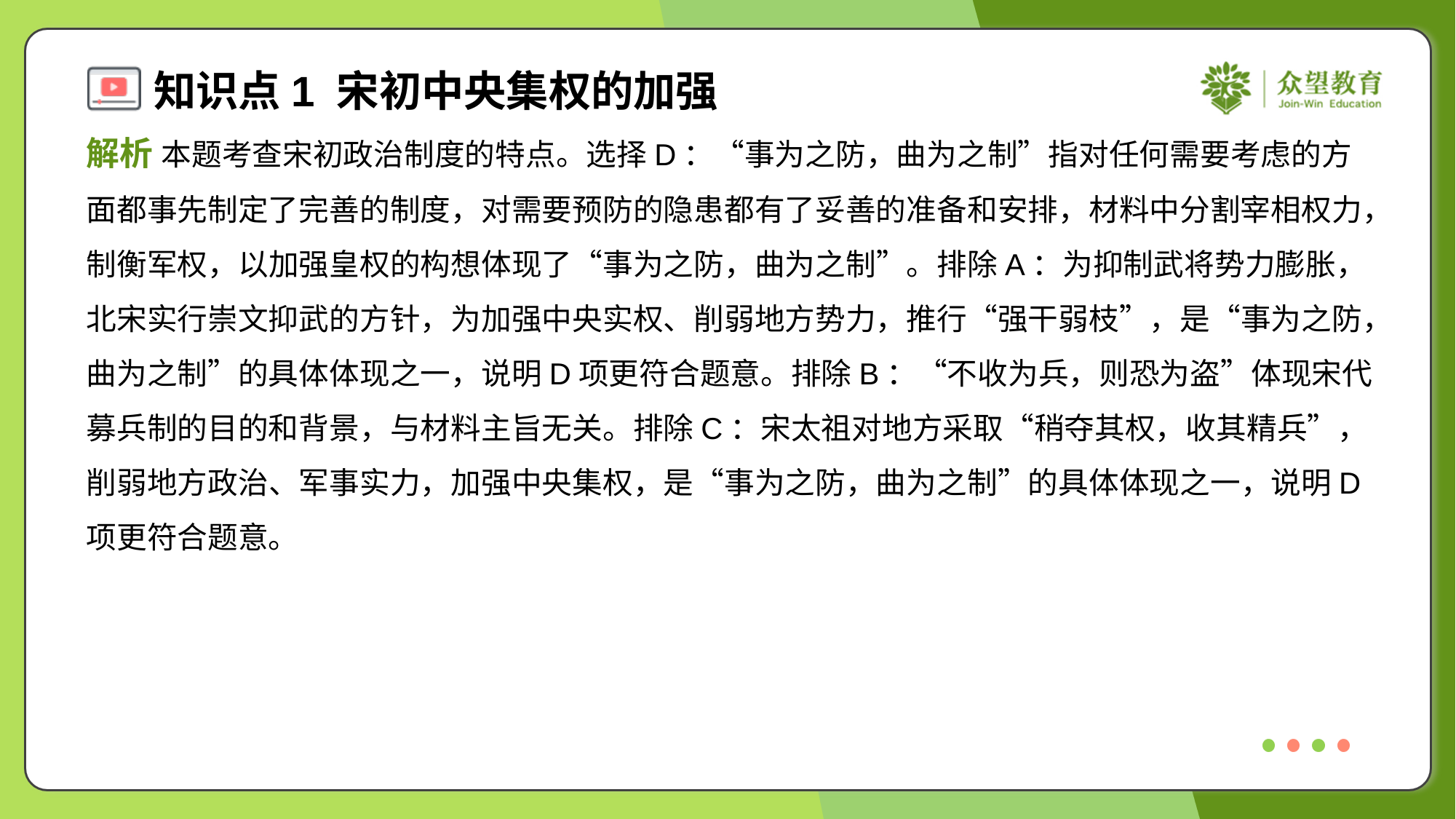

解析 本题考查宋初政治制度的特点。选择D：“事为之防，曲为之制”指对任何需要考虑的方
面都事先制定了完善的制度，对需要预防的隐患都有了妥善的准备和安排，材料中分割宰相权力，
制衡军权，以加强皇权的构想体现了“事为之防，曲为之制”。排除A：为抑制武将势力膨胀，
北宋实行崇文抑武的方针，为加强中央实权、削弱地方势力，推行“强干弱枝”，是“事为之防，
曲为之制”的具体体现之一，说明D项更符合题意。排除B：“不收为兵，则恐为盗”体现宋代
募兵制的目的和背景，与材料主旨无关。排除C：宋太祖对地方采取“稍夺其权，收其精兵”，
削弱地方政治、军事实力，加强中央集权，是“事为之防，曲为之制”的具体体现之一，说明D
项更符合题意。